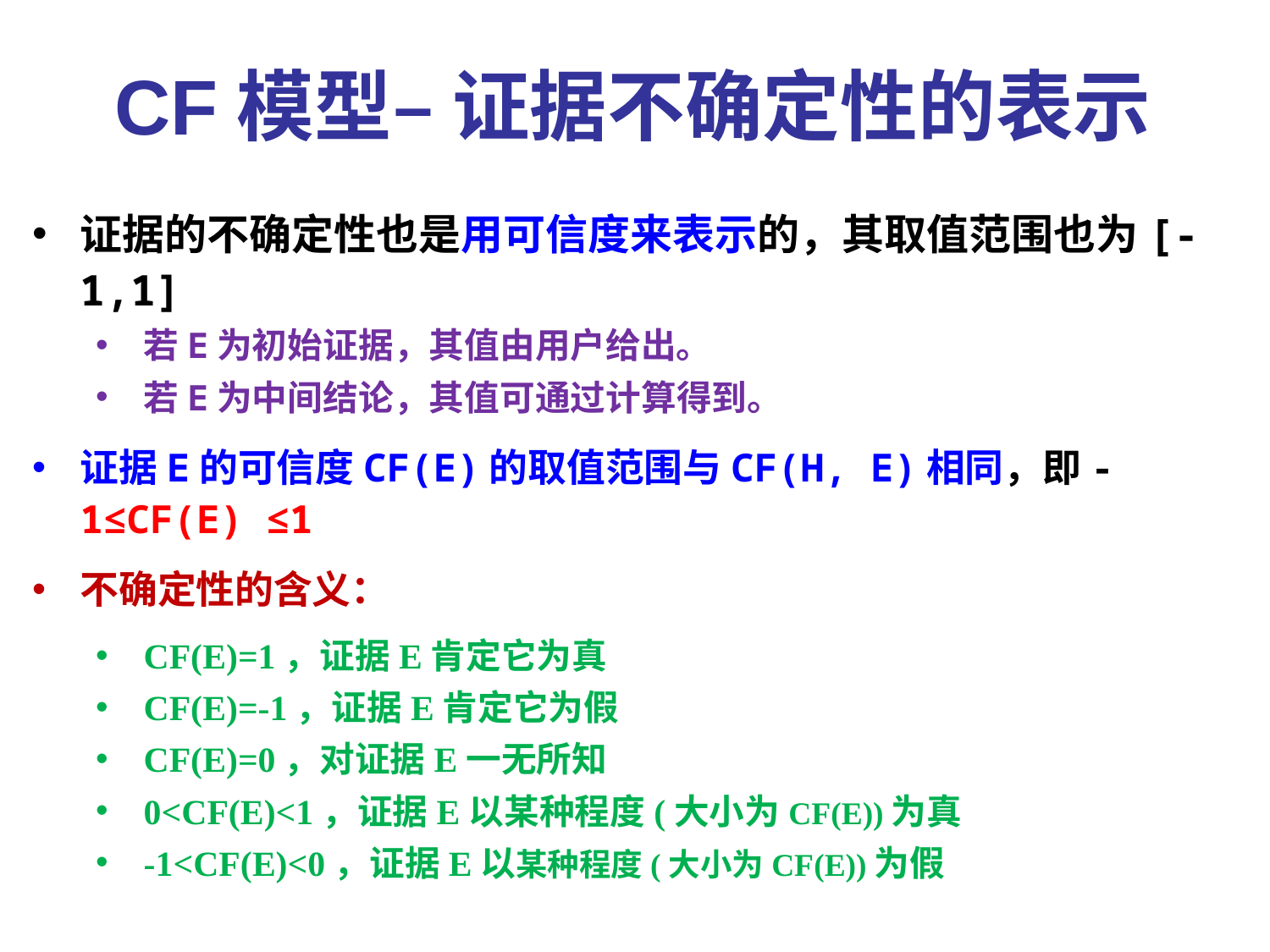

CF模型– 证据不确定性的表示
证据的不确定性也是用可信度来表示的，其取值范围也为[-1,1]
若E为初始证据，其值由用户给出。
若E为中间结论，其值可通过计算得到。
证据E的可信度CF(E)的取值范围与CF(H, E)相同，即-1≤CF(E) ≤1
不确定性的含义：
CF(E)=1，证据E肯定它为真
CF(E)=-1，证据E肯定它为假
CF(E)=0，对证据E一无所知
0<CF(E)<1，证据E以某种程度(大小为CF(E))为真
-1<CF(E)<0，证据E以某种程度(大小为CF(E))为假